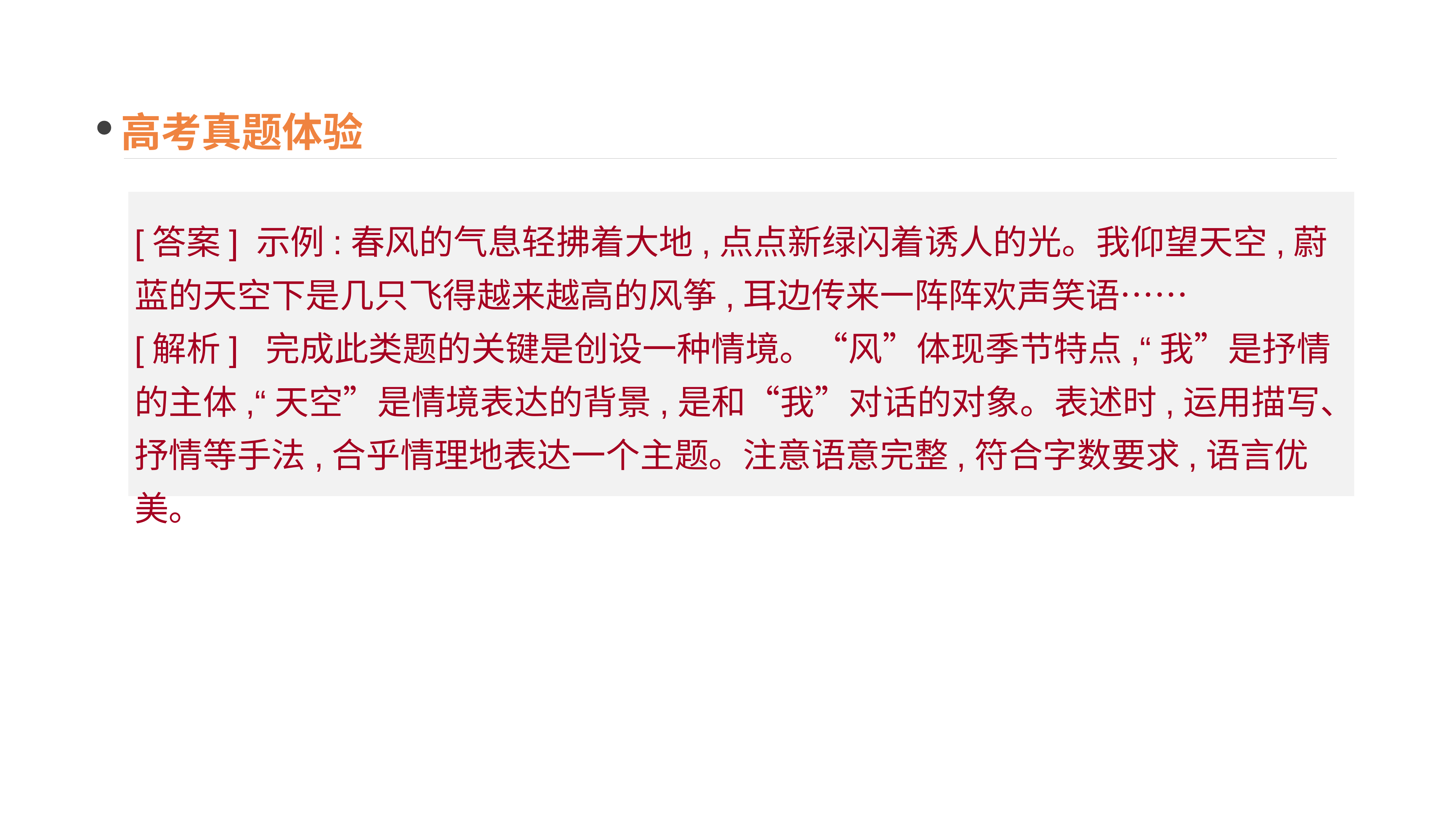

高考真题体验

[答案] 示例:春风的气息轻拂着大地,点点新绿闪着诱人的光。我仰望天空,蔚蓝的天空下是几只飞得越来越高的风筝,耳边传来一阵阵欢声笑语……
[解析]  完成此类题的关键是创设一种情境。“风”体现季节特点,“我”是抒情的主体,“天空”是情境表达的背景,是和“我”对话的对象。表述时,运用描写、抒情等手法,合乎情理地表达一个主题。注意语意完整,符合字数要求,语言优美。